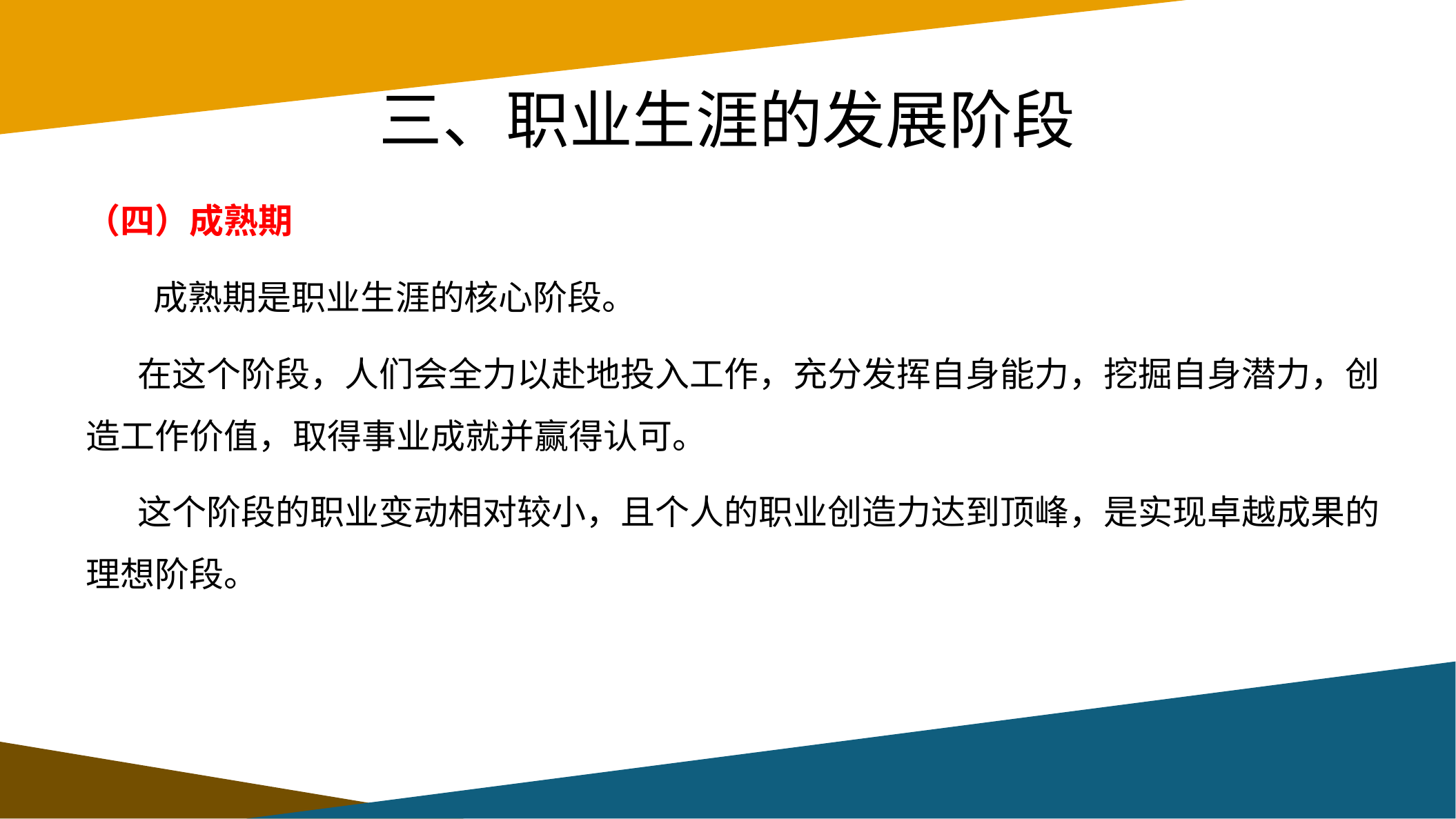

# 三、职业生涯的发展阶段
（四）成熟期
 成熟期是职业生涯的核心阶段。
在这个阶段，人们会全力以赴地投入工作，充分发挥自身能力，挖掘自身潜力，创造工作价值，取得事业成就并赢得认可。
这个阶段的职业变动相对较小，且个人的职业创造力达到顶峰，是实现卓越成果的理想阶段。